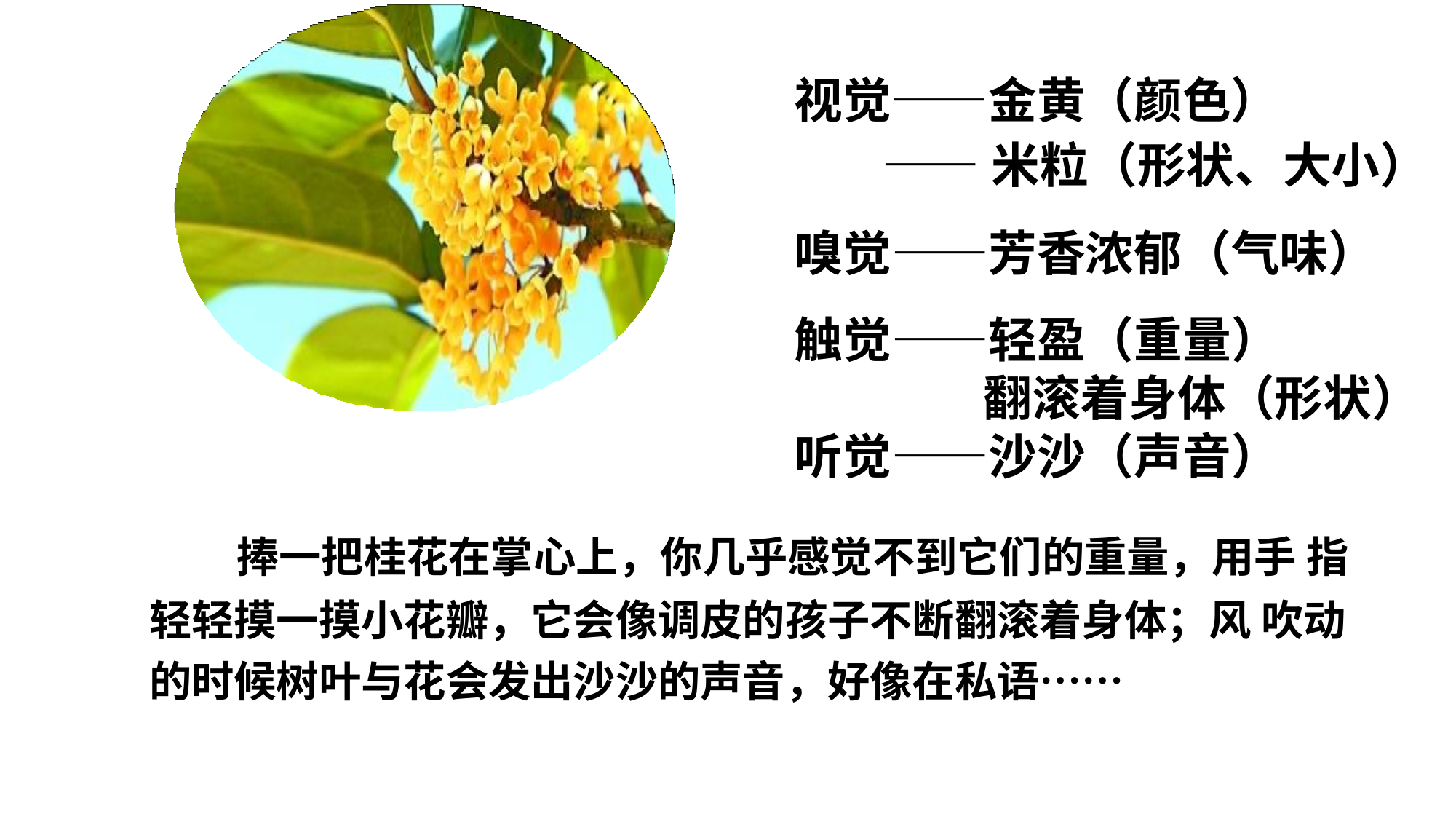

视觉——金黄（颜色）
        ——米粒（形状、大小）
嗅觉——芳香浓郁（气味）
触觉——轻盈（重量）
                翻滚着身体（形状）
听觉——沙沙（声音）
      捧一把桂花在掌心上，你几乎感觉不到它们的重量，用手 指轻轻摸一摸小花瓣，它会像调皮的孩子不断翻滚着身体；风 吹动的时候树叶与花会发出沙沙的声音，好像在私语……